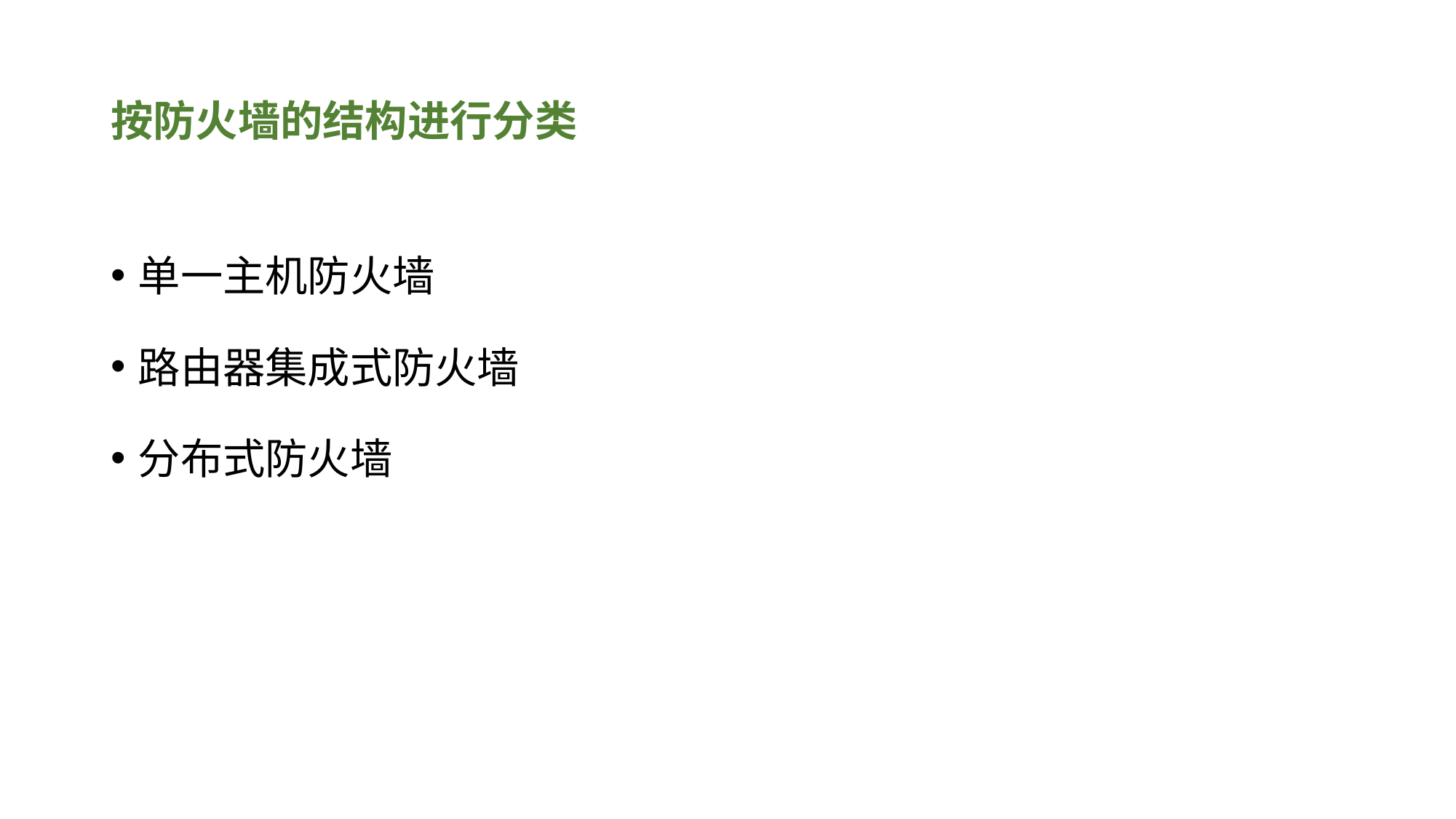

# 按防火墙的结构进行分类
单一主机防火墙
路由器集成式防火墙
分布式防火墙